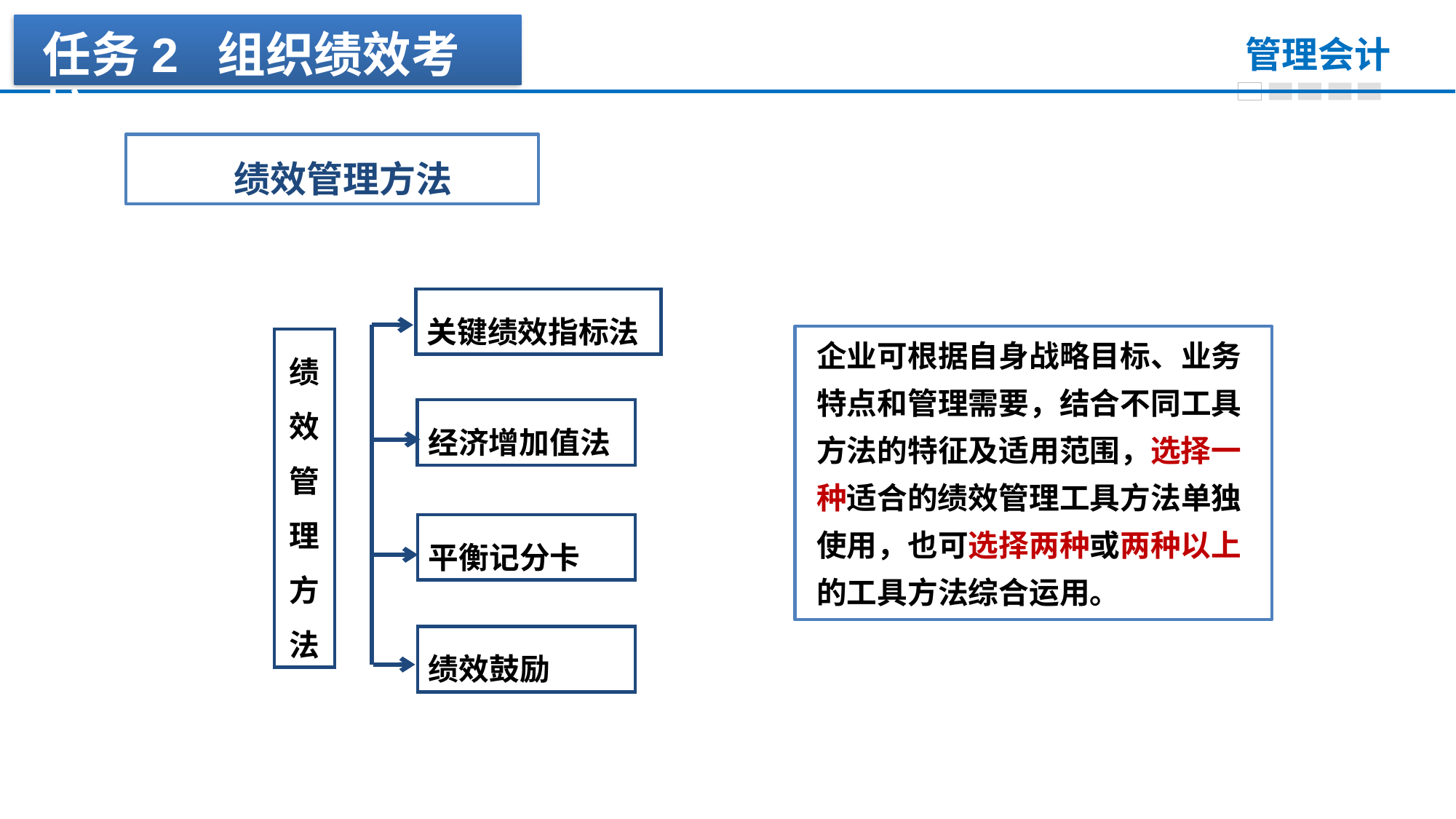

任务2  组织绩效考核
绩效管理方法
关键绩效指标法
企业可根据自身战略目标、业务特点和管理需要，结合不同工具方法的特征及适用范围，选择一种适合的绩效管理工具方法单独使用，也可选择两种或两种以上的工具方法综合运用。
绩效管理方法
经济增加值法
平衡记分卡
绩效鼓励